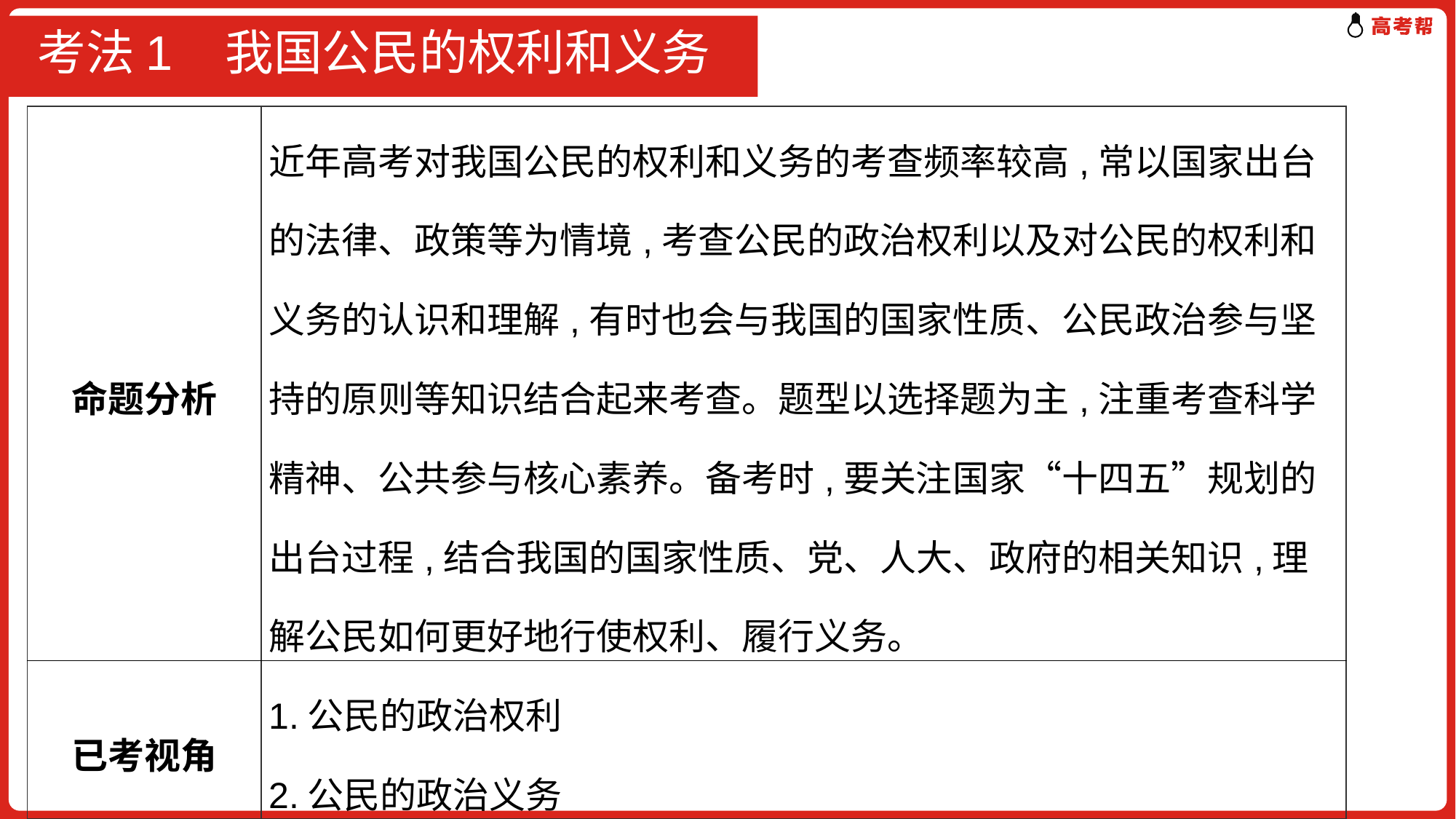

# 考法1   我国公民的权利和义务
| 命题分析 | 近年高考对我国公民的权利和义务的考查频率较高,常以国家出台的法律、政策等为情境,考查公民的政治权利以及对公民的权利和义务的认识和理解,有时也会与我国的国家性质、公民政治参与坚持的原则等知识结合起来考查。题型以选择题为主,注重考查科学精神、公共参与核心素养。备考时,要关注国家“十四五”规划的出台过程,结合我国的国家性质、党、人大、政府的相关知识,理解公民如何更好地行使权利、履行义务。 |
| --- | --- |
| 已考视角 | 1.公民的政治权利 2.公民的政治义务 |
| 预测视角 | 公民的政治义务 |